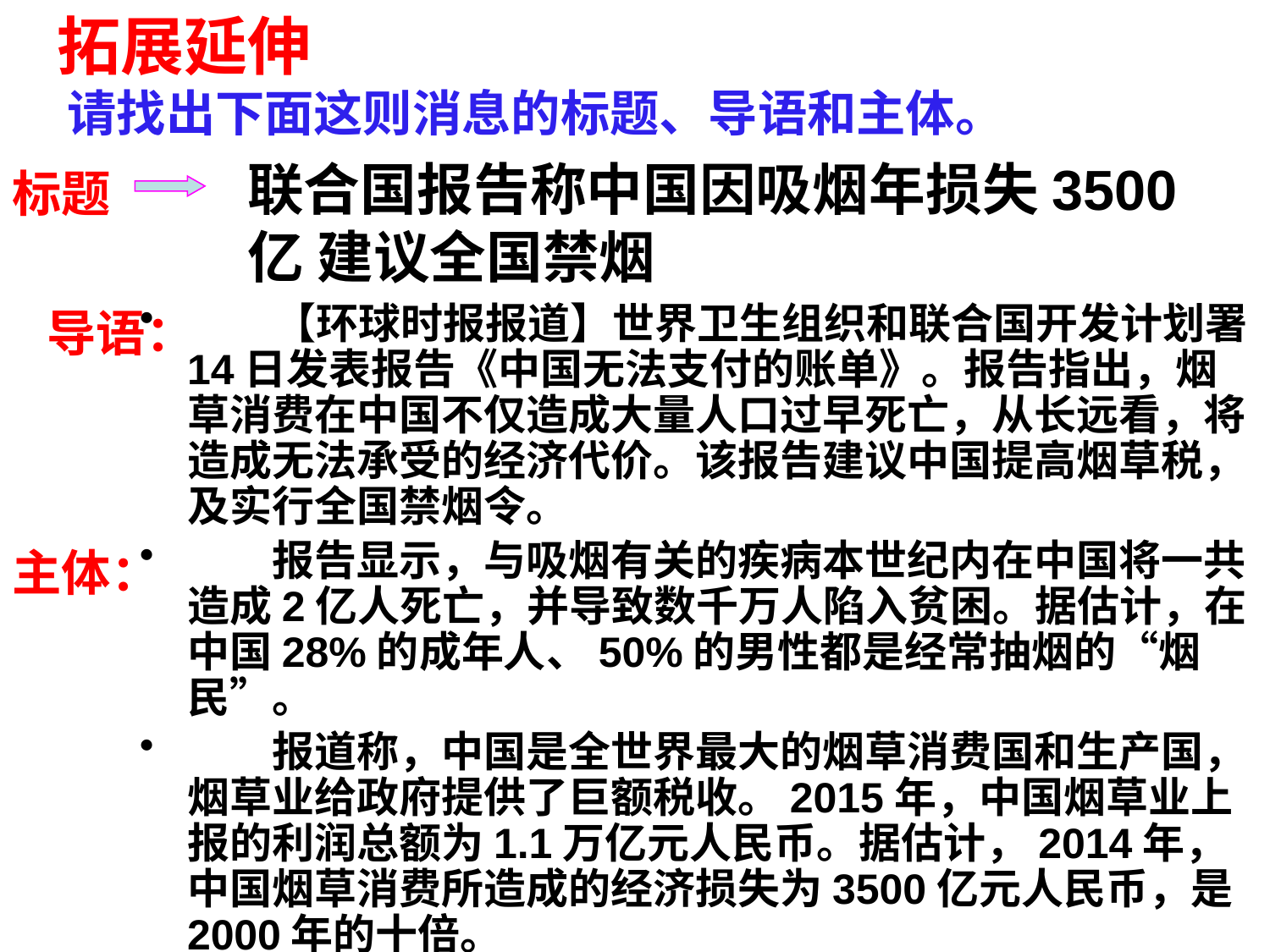

拓展延伸
请找出下面这则消息的标题、导语和主体。
标题

# 联合国报告称中国因吸烟年损失3500亿 建议全国禁烟
导语：
        【环球时报报道】世界卫生组织和联合国开发计划署14日发表报告《中国无法支付的账单》。报告指出，烟草消费在中国不仅造成大量人口过早死亡，从长远看，将造成无法承受的经济代价。该报告建议中国提高烟草税，及实行全国禁烟令。
　　报告显示，与吸烟有关的疾病本世纪内在中国将一共造成2亿人死亡，并导致数千万人陷入贫困。据估计，在中国28%的成年人、50%的男性都是经常抽烟的“烟民”。
　　报道称，中国是全世界最大的烟草消费国和生产国，烟草业给政府提供了巨额税收。2015年，中国烟草业上报的利润总额为1.1万亿元人民币。据估计，2014年，中国烟草消费所造成的经济损失为3500亿元人民币，是2000年的十倍。
主体：